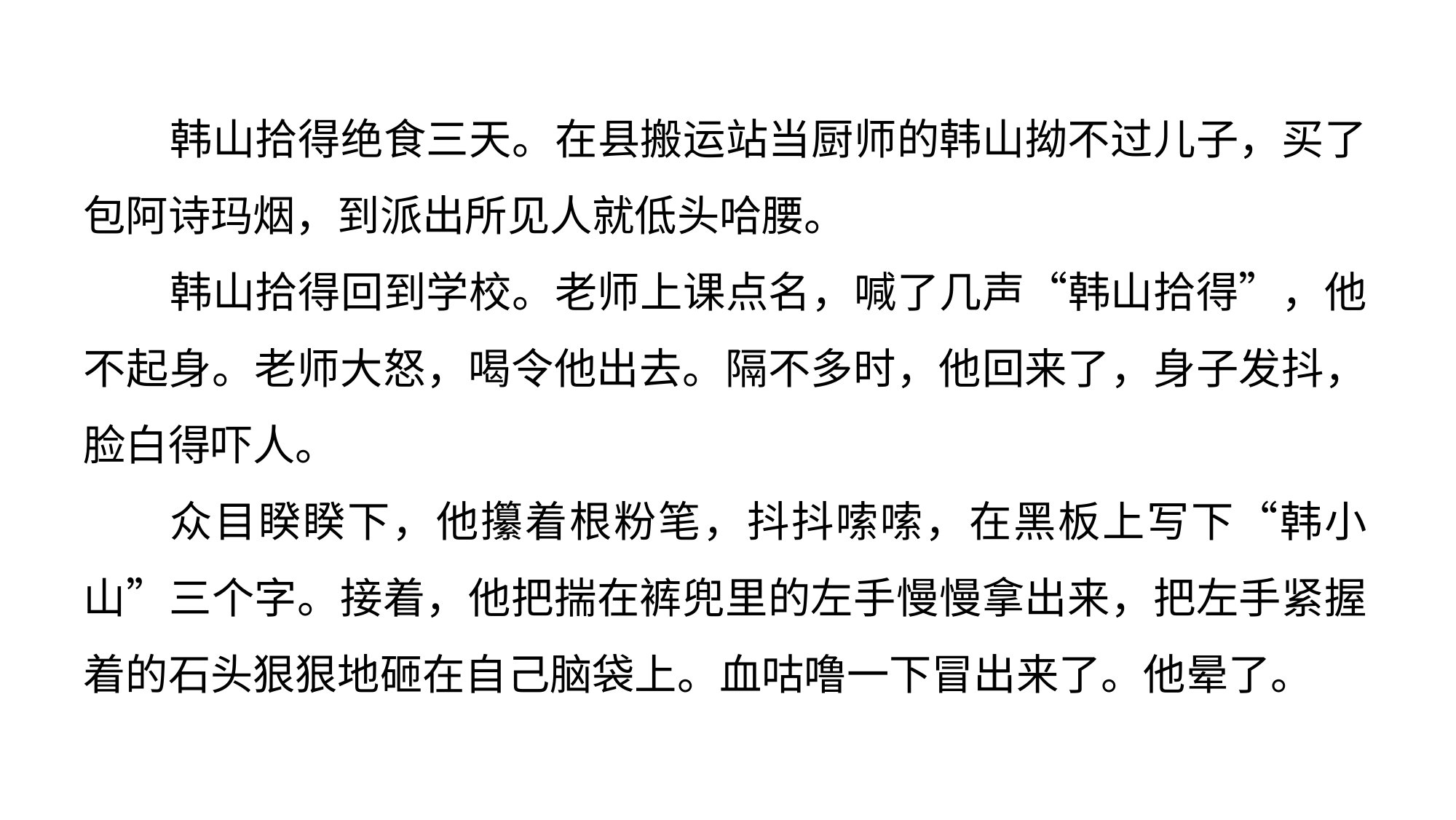

韩山拾得绝食三天。在县搬运站当厨师的韩山拗不过儿子，买了包阿诗玛烟，到派出所见人就低头哈腰。
韩山拾得回到学校。老师上课点名，喊了几声“韩山拾得”，他不起身。老师大怒，喝令他出去。隔不多时，他回来了，身子发抖，脸白得吓人。
众目睽睽下，他攥着根粉笔，抖抖嗦嗦，在黑板上写下“韩小山”三个字。接着，他把揣在裤兜里的左手慢慢拿出来，把左手紧握着的石头狠狠地砸在自己脑袋上。血咕噜一下冒出来了。他晕了。